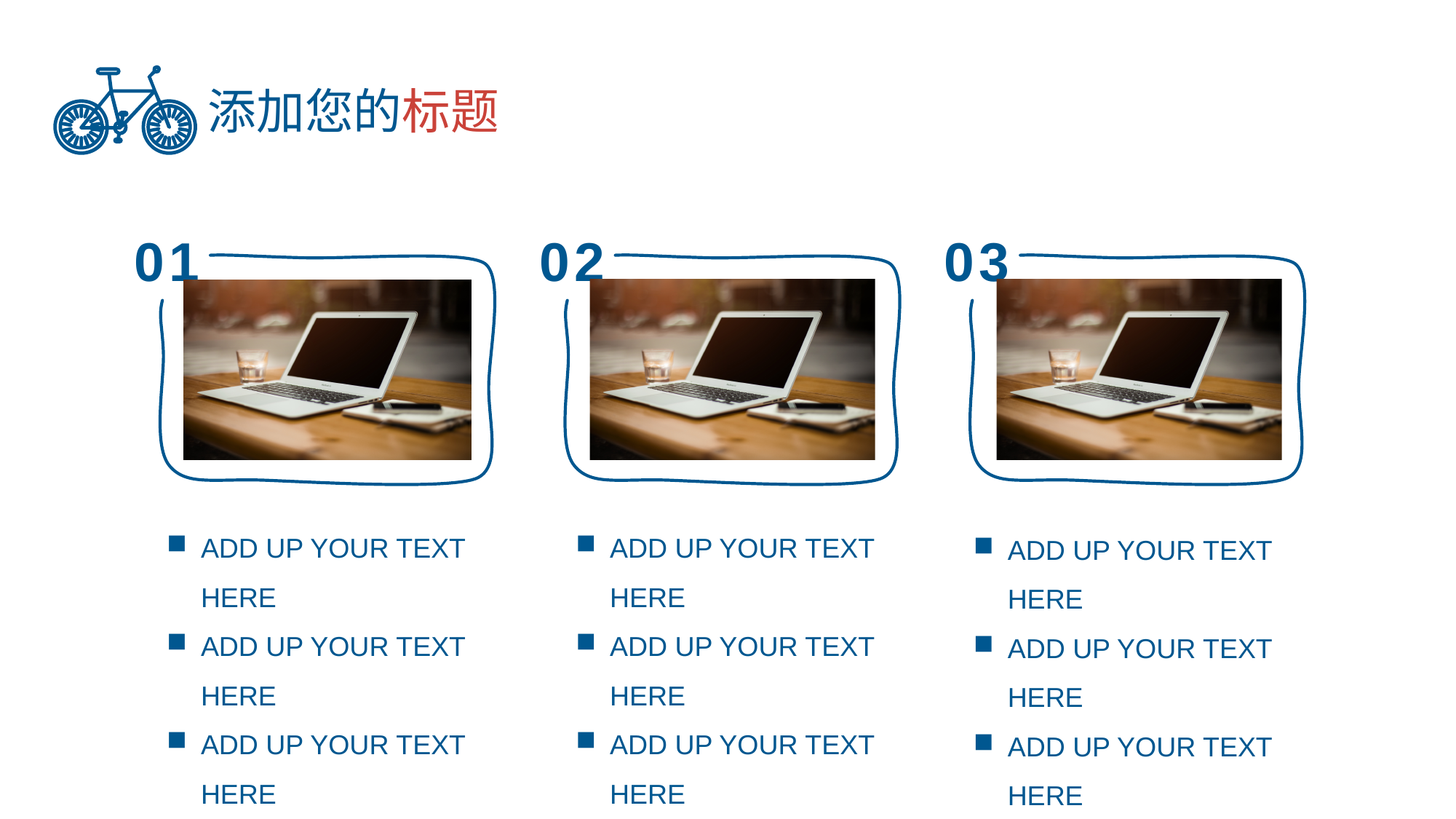

添加您的标题
01
02
03

ADD UP YOUR TEXT HERE
ADD UP YOUR TEXT HERE
ADD UP YOUR TEXT HERE

ADD UP YOUR TEXT HERE
ADD UP YOUR TEXT HERE
ADD UP YOUR TEXT HERE

ADD UP YOUR TEXT HERE
ADD UP YOUR TEXT HERE
ADD UP YOUR TEXT HERE